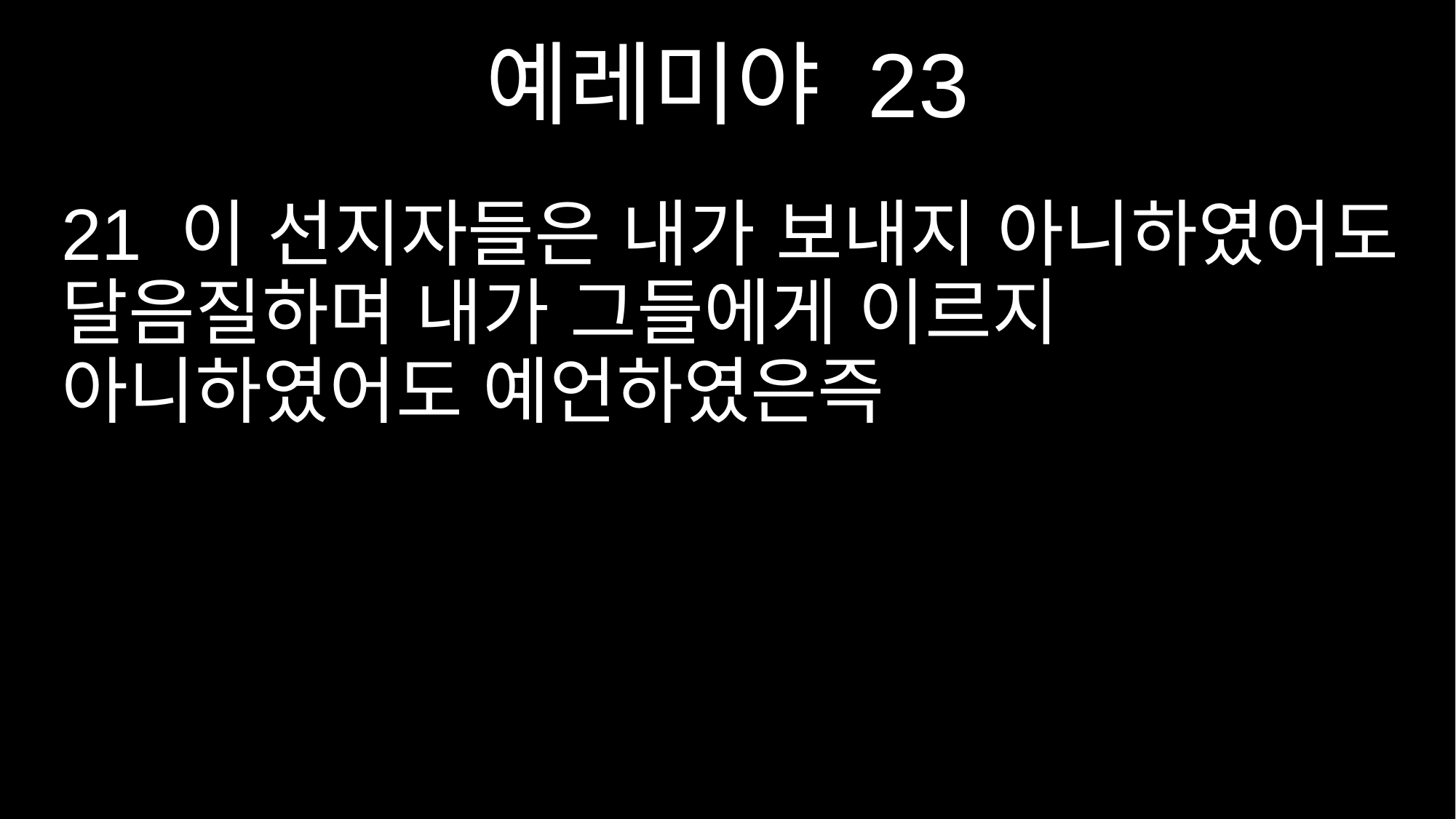

예레미야 23
21 이 선지자들은 내가 보내지 아니하였어도 달음질하며 내가 그들에게 이르지 아니하였어도 예언하였은즉